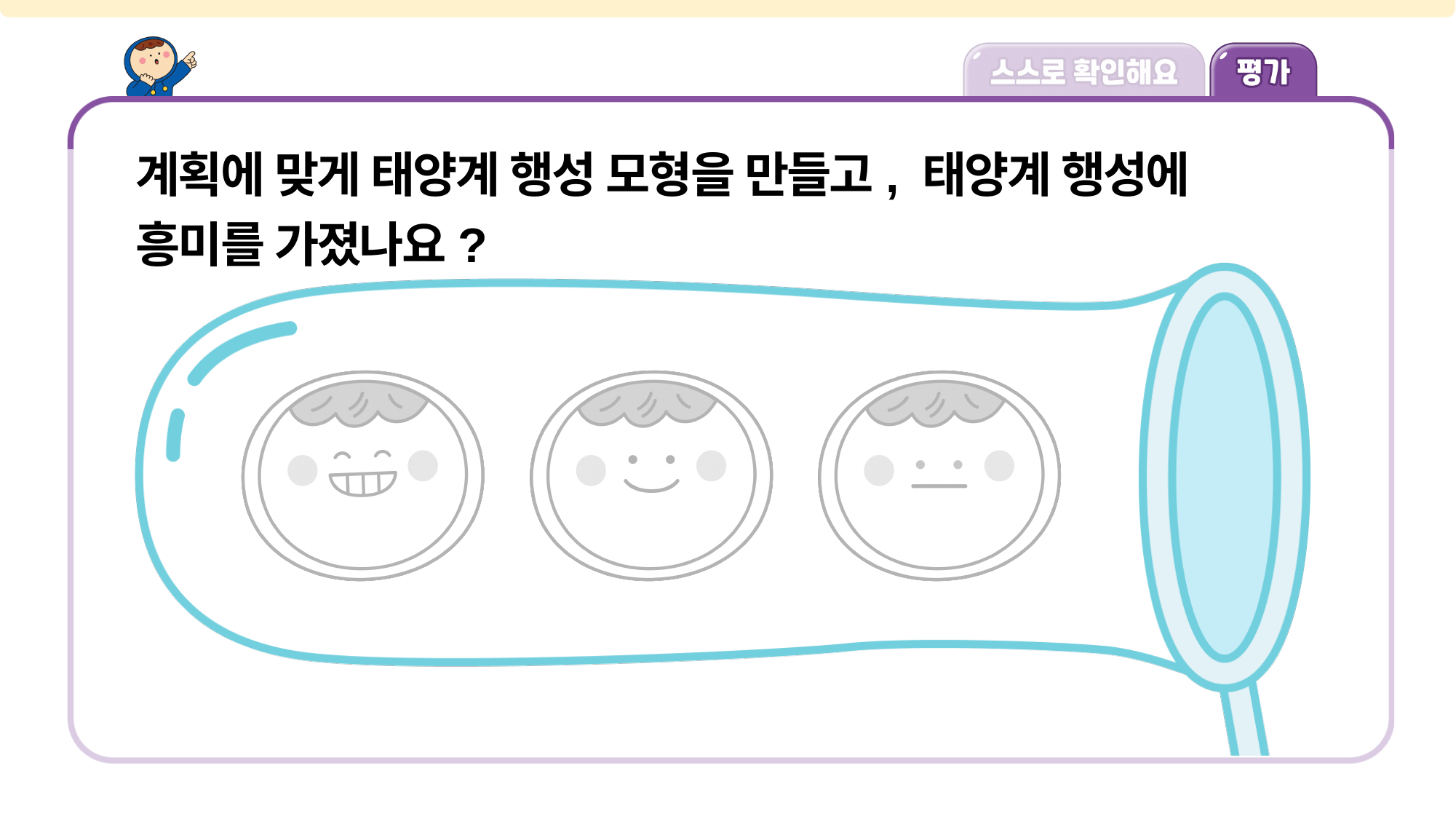

계획에 맞게 태양계 행성 모형을 만들고, 태양계 행성에 흥미를 가졌나요?